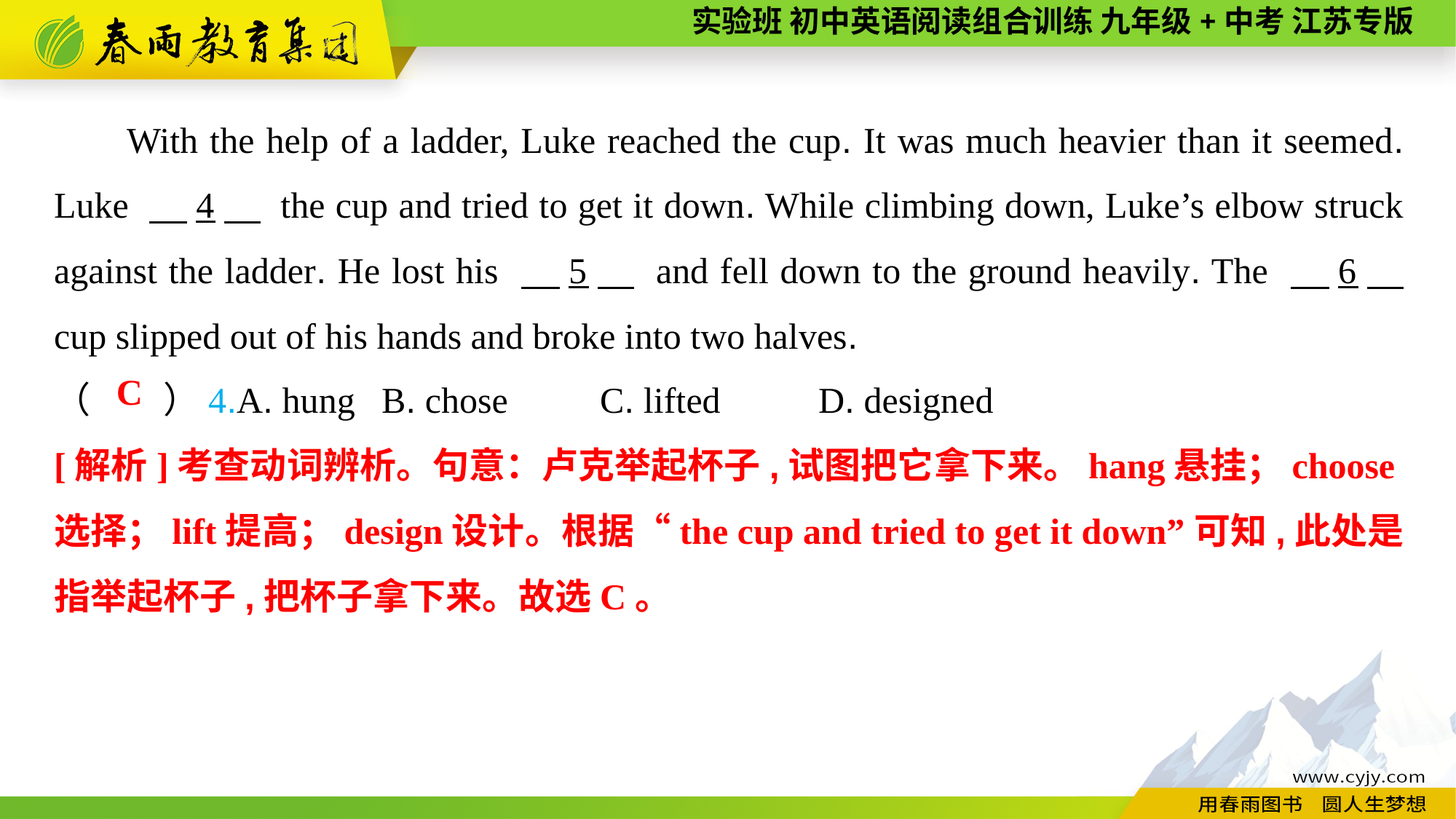

With the help of a ladder, Luke reached the cup. It was much heavier than it seemed. Luke 　4　 the cup and tried to get it down. While climbing down, Luke’s elbow struck against the ladder. He lost his 　5　 and fell down to the ground heavily. The 　6　 cup slipped out of his hands and broke into two halves.
（　　）4.A. hung	B. chose	C. lifted	D. designed
C
[解析]考查动词辨析。句意：卢克举起杯子,试图把它拿下来。hang悬挂；choose选择；lift提高；design设计。根据“the cup and tried to get it down”可知,此处是指举起杯子,把杯子拿下来。故选C。